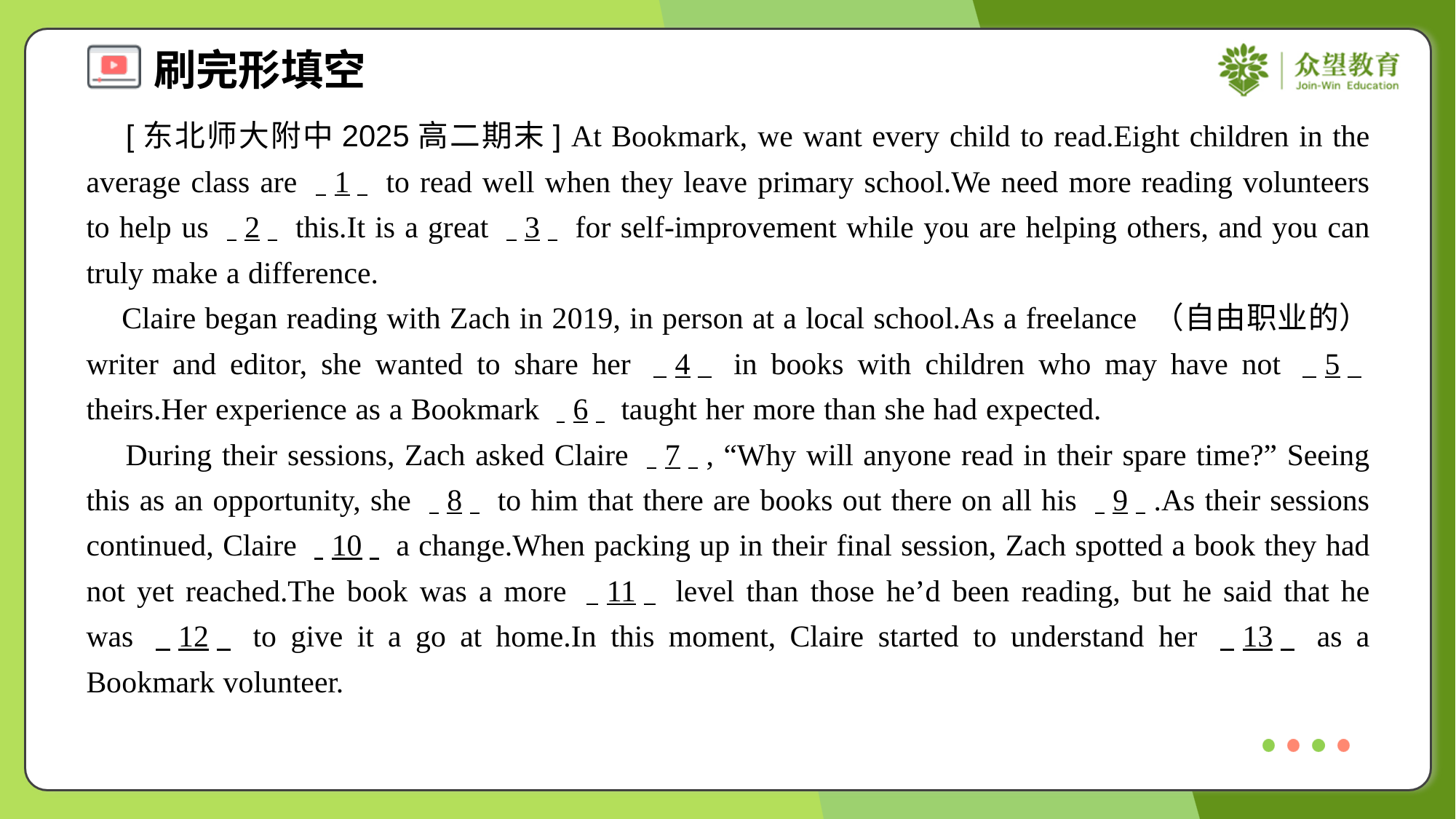

[东北师大附中2025高二期末] At Bookmark, we want every child to read.Eight children in the average class are . .1. . to read well when they leave primary school.We need more reading volunteers to help us . .2. . this.It is a great . .3. . for self-improvement while you are helping others, and you can truly make a difference.
    Claire began reading with Zach in 2019, in person at a local school.As a freelance （自由职业的） writer and editor, she wanted to share her . .4. . in books with children who may have not . .5. . theirs.Her experience as a Bookmark . .6. . taught her more than she had expected.
    During their sessions, Zach asked Claire . .7. ., “Why will anyone read in their spare time?” Seeing this as an opportunity, she . .8. . to him that there are books out there on all his . .9. ..As their sessions continued, Claire . .10. . a change.When packing up in their final session, Zach spotted a book they had not yet reached.The book was a more . .11. . level than those he’d been reading, but he said that he was . .12. . to give it a go at home.In this moment, Claire started to understand her . .13. . as a Bookmark volunteer.